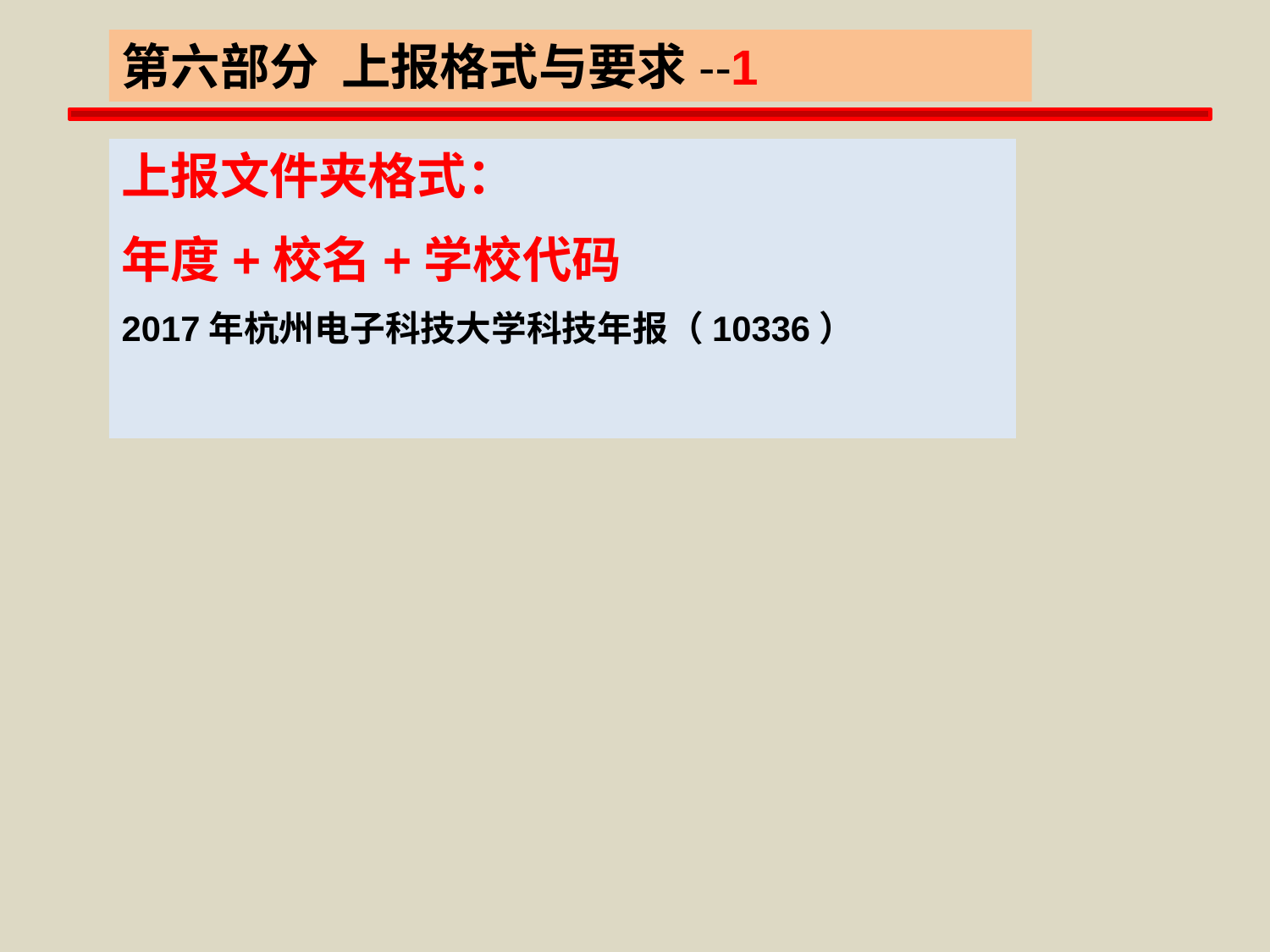

第六部分  上报格式与要求--1

上报文件夹格式：
年度+校名+学校代码
2017年杭州电子科技大学科技年报（10336）